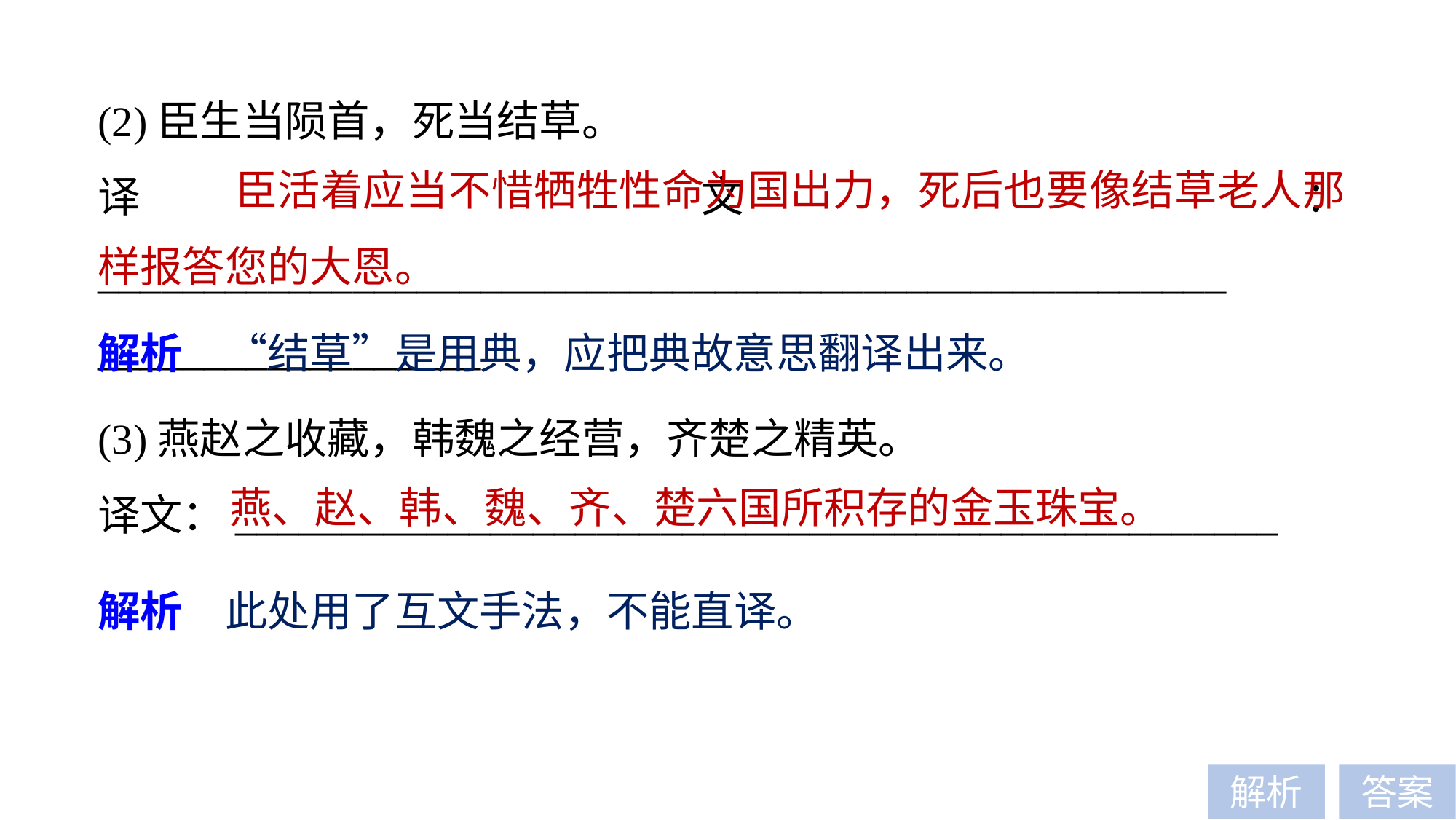

(2)臣生当陨首，死当结草。
译文：_____________________________________________________
__________________
             臣活着应当不惜牺牲性命为国出力，死后也要像结草老人那样报答您的大恩。
解析　“结草”是用典，应把典故意思翻译出来。
(3)燕赵之收藏，韩魏之经营，齐楚之精英。
译文：_________________________________________________
燕、赵、韩、魏、齐、楚六国所积存的金玉珠宝。
解析　此处用了互文手法，不能直译。
解析
答案